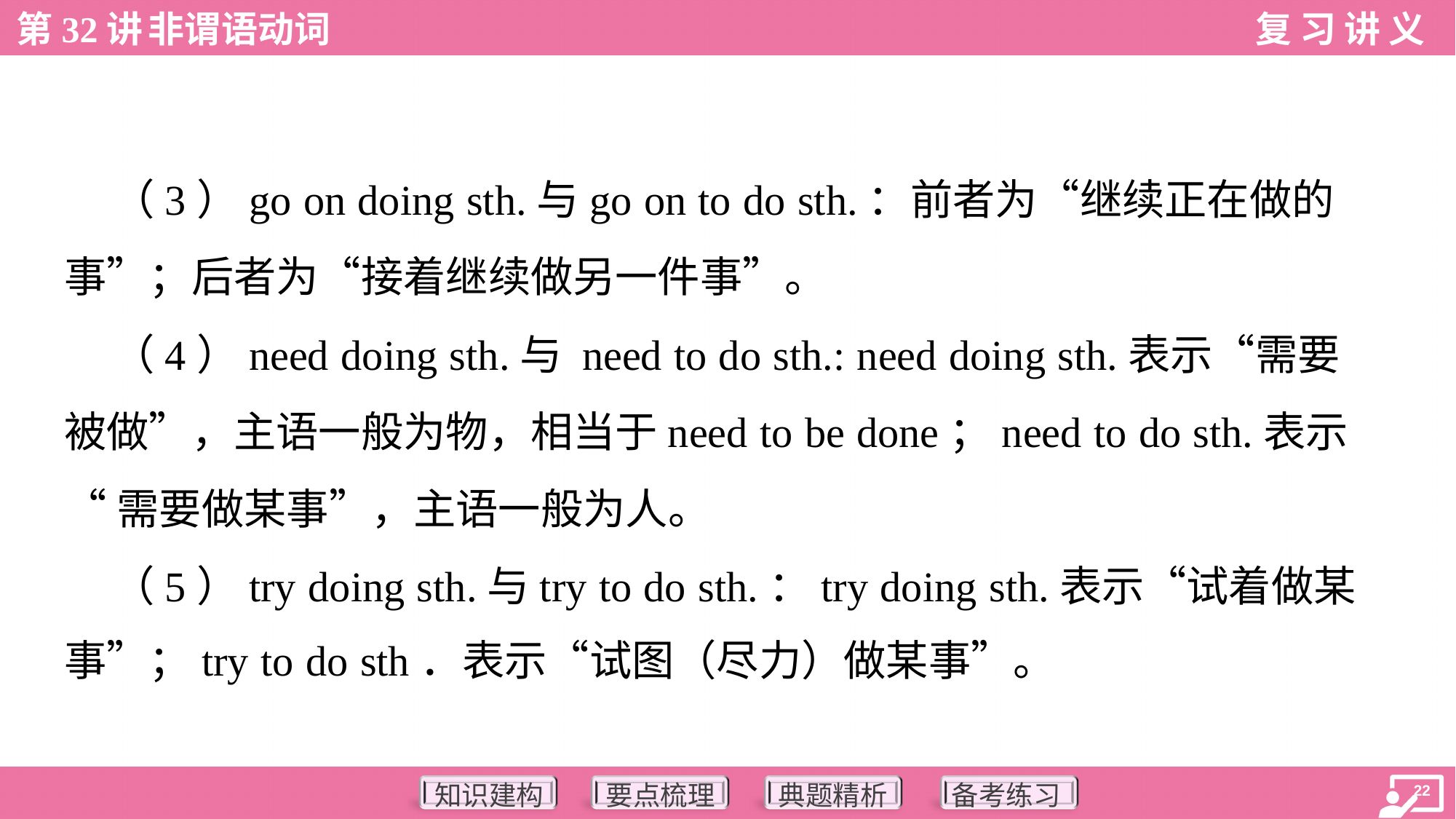

（3）go on doing sth.与go on to do sth.：前者为“继续正在做的
事”；后者为“接着继续做另一件事”。
    （4）need doing sth.与 need to do sth.: need doing sth.表示“需要
被做”，主语一般为物，相当于need to be done；need to do sth.表示
“需要做某事”，主语一般为人。
    （5）try doing sth.与try to do sth.：try doing sth.表示“试着做某
事”；try to do sth．表示“试图（尽力）做某事”。